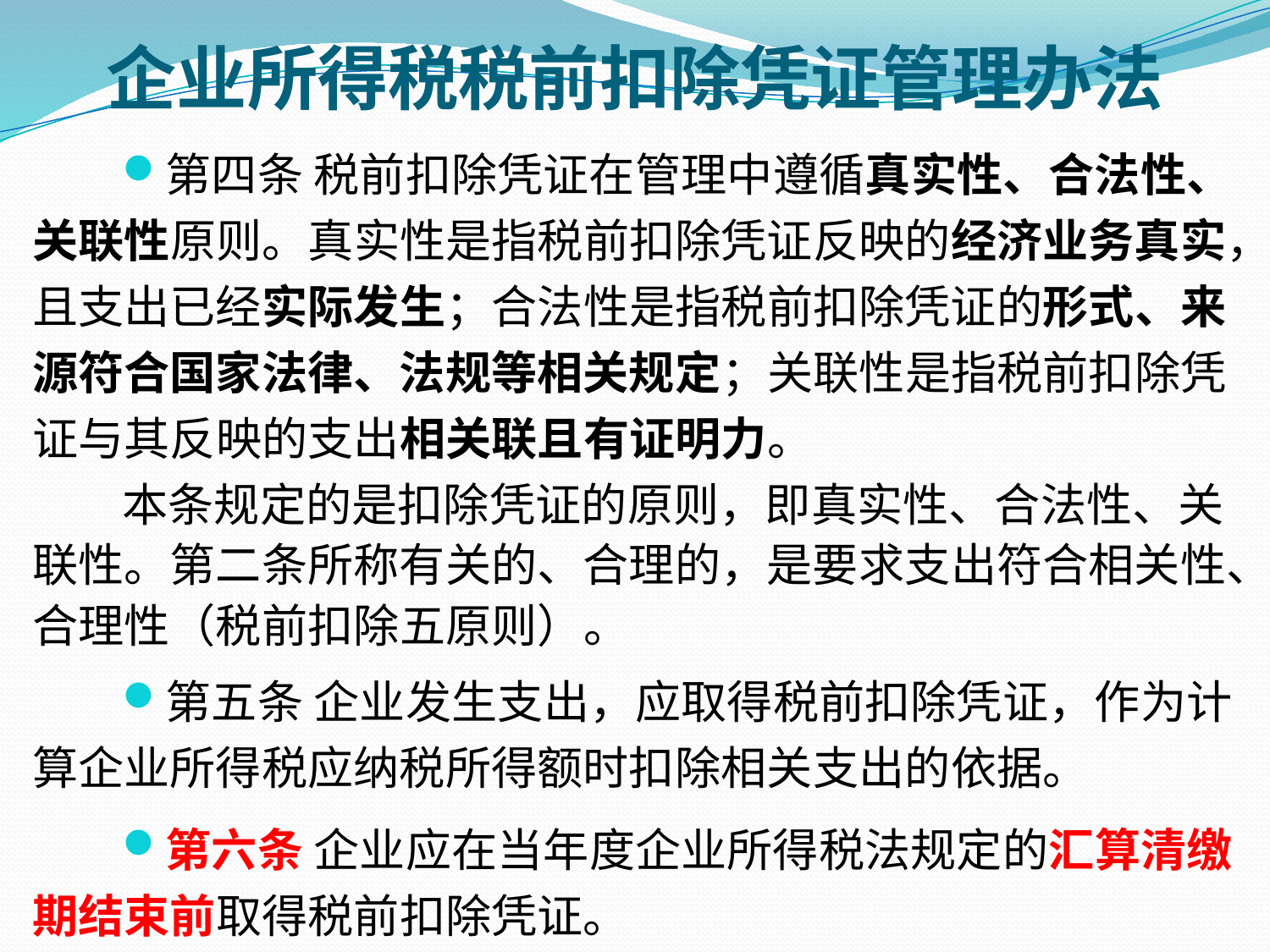

# 企业所得税税前扣除凭证管理办法
第四条 税前扣除凭证在管理中遵循真实性、合法性、关联性原则。真实性是指税前扣除凭证反映的经济业务真实，且支出已经实际发生；合法性是指税前扣除凭证的形式、来源符合国家法律、法规等相关规定；关联性是指税前扣除凭证与其反映的支出相关联且有证明力。
本条规定的是扣除凭证的原则，即真实性、合法性、关联性。第二条所称有关的、合理的，是要求支出符合相关性、合理性（税前扣除五原则）。
第五条 企业发生支出，应取得税前扣除凭证，作为计算企业所得税应纳税所得额时扣除相关支出的依据。
第六条 企业应在当年度企业所得税法规定的汇算清缴期结束前取得税前扣除凭证。